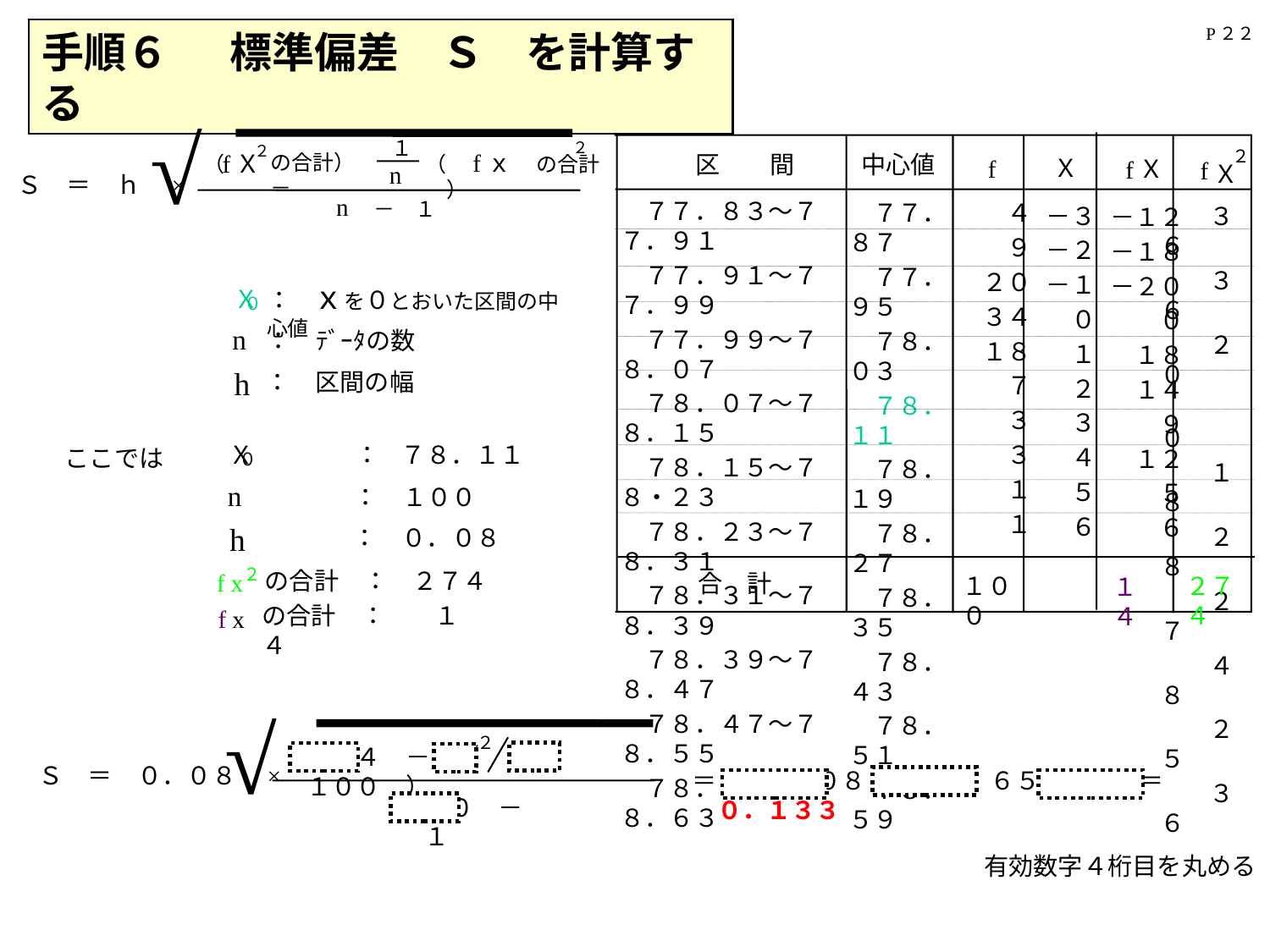

P２２
手順６ 　 標準偏差　Ｓ　を計算する
√
１

２
f
Ｘ
の合計）－
（
n

Ｓ　＝　ｈ　×
n
　－　１

：　ｘを０とおいた区間の中心値
　Ｘ
０
n
：　ﾃﾞｰﾀの数
h
：　区間の幅
２
（　fｘ　の合計　）

　７７．８３～７７．９１
　７７．９１～７７．９９
　７７．９９～７８．０７
　７８．０７～７８．１５
　７８．１５～７８・２３
　７８．２３～７８．３１
　７８．３１～７８．３９
　７８．３９～７８．４７
　７８．４７～７８．５５
　７８．５５～７８．６３
　７７．８７
　７７．９５
　７８．０３
　７８．１１
　７８．１９
　７８．２７
　７８．３５
　７８．４３
　７８．５１
　７８．５９
　　４
　　９
　２０
　３４
　１８
　　７
　　３
　　３
　　１
　　１
　－３
　－２
　－１
　　０
　　１
　　２
　　３
　　４
　　５
　　６
　　３６
　　３６
　　２０
　　　０
　　１８
　　２８
　　２７
　　４８
　　２５
　　３６
　－１２
　－１８
　－２０
　　　０
　　１８
　　１４
　　　９
　　１２
　　　５
　　　６

合　計
１００
２７４
１４
２
中心値
区　　間
Ｘ
f
Ｘ
f
f
Ｘ
：　７８．１１
　Ｘ
ここでは
０
n
：　１００
h
：　０．０８
２
の合計　：　２７４
f
x
の合計　：　　１４
f
x
√

２
２７４　－　（　１４　　１００　）

Ｓ　＝　０．０８　×

１００　－　１

＝　　０．０８　×　１．６５７７　　＝　０．１３３

有効数字４桁目を丸める